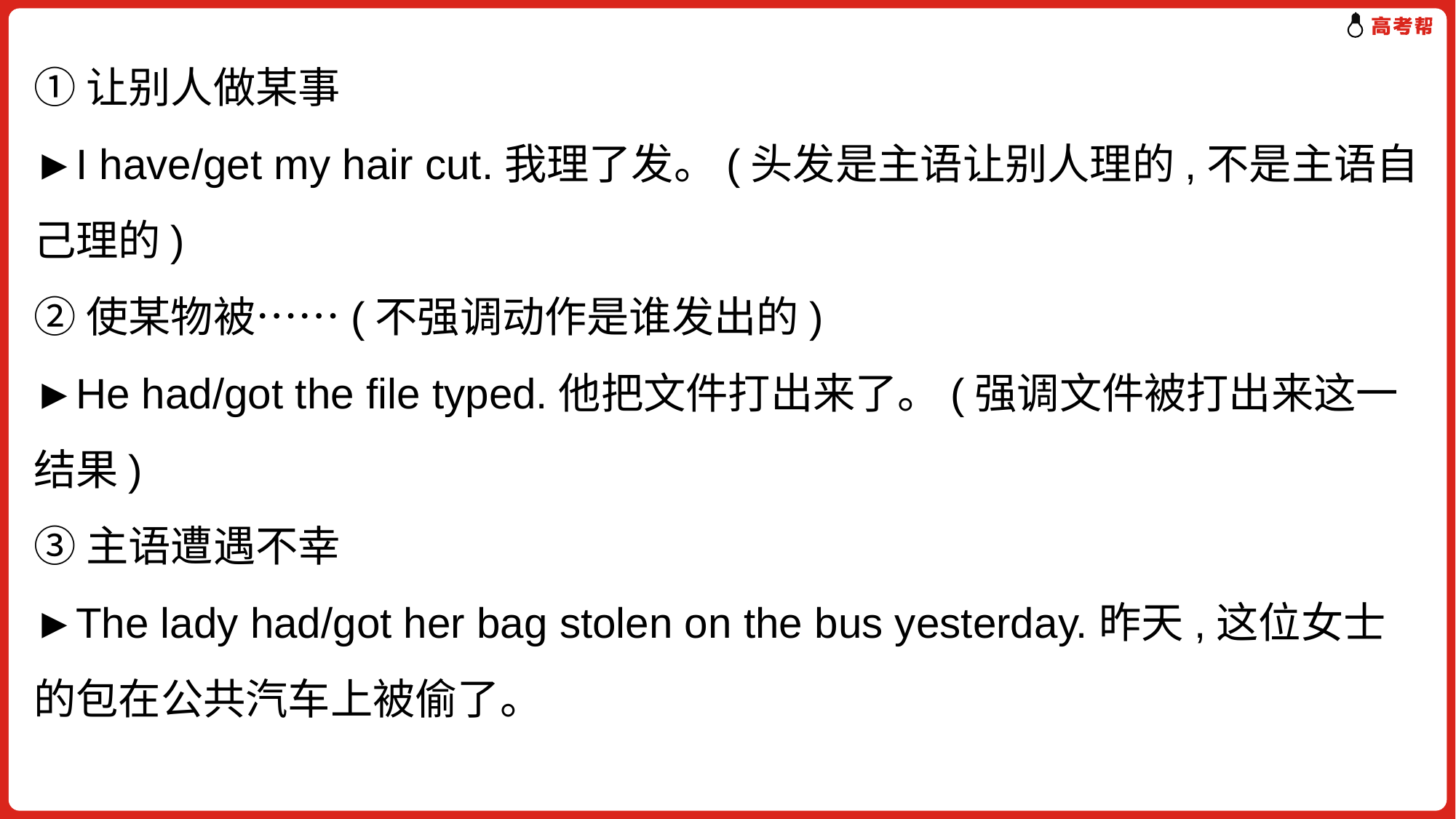

①让别人做某事
►I have/get my hair cut.我理了发。(头发是主语让别人理的,不是主语自己理的)
②使某物被……(不强调动作是谁发出的)
►He had/got the file typed.他把文件打出来了。(强调文件被打出来这一结果)
③主语遭遇不幸
►The lady had/got her bag stolen on the bus yesterday.昨天,这位女士的包在公共汽车上被偷了。